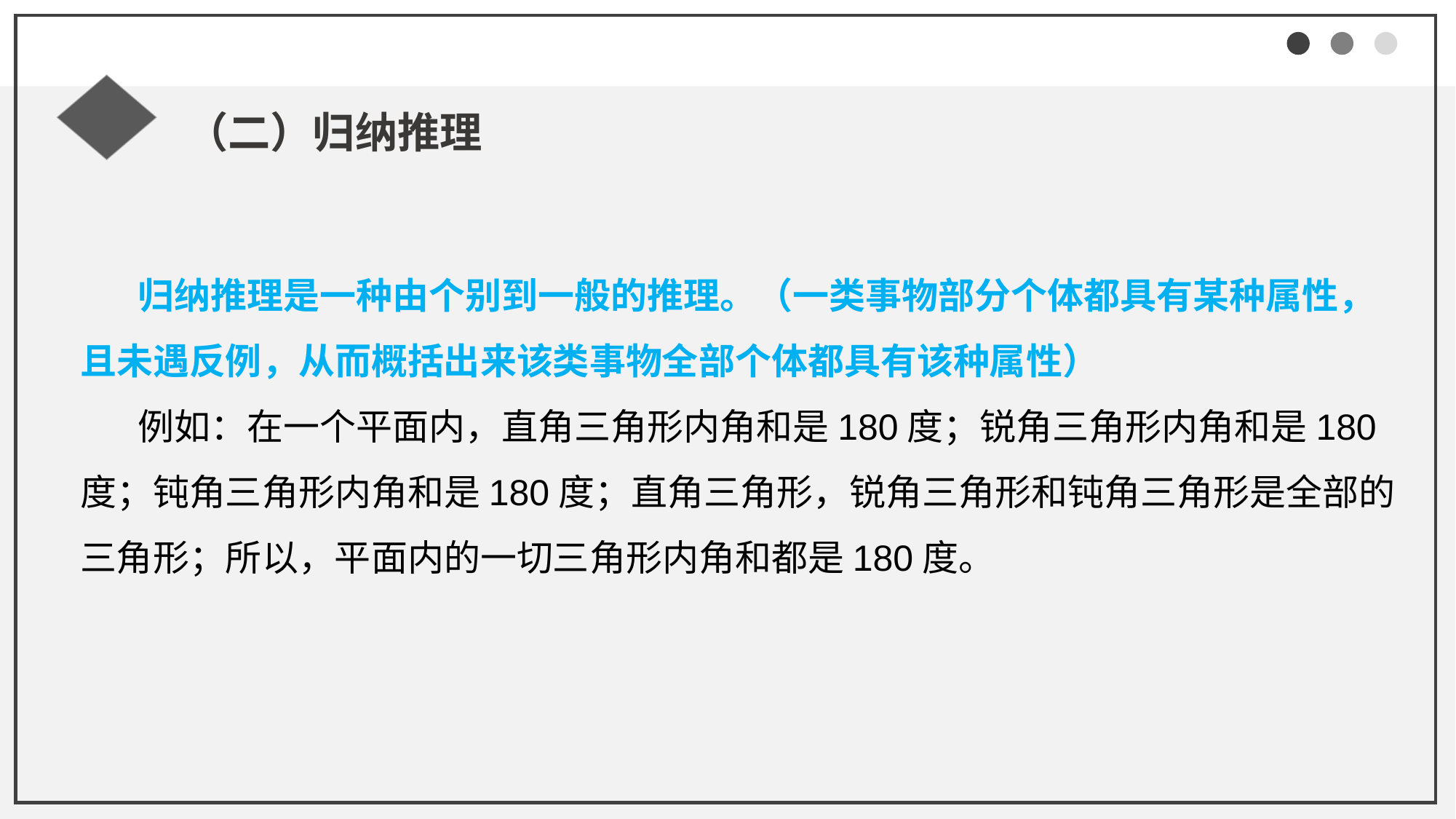

（二）归纳推理
      归纳推理是一种由个别到一般的推理。（一类事物部分个体都具有某种属性，且未遇反例，从而概括出来该类事物全部个体都具有该种属性）
      例如：在一个平面内，直角三角形内角和是180度；锐角三角形内角和是180度；钝角三角形内角和是180度；直角三角形，锐角三角形和钝角三角形是全部的三角形；所以，平面内的一切三角形内角和都是180度。